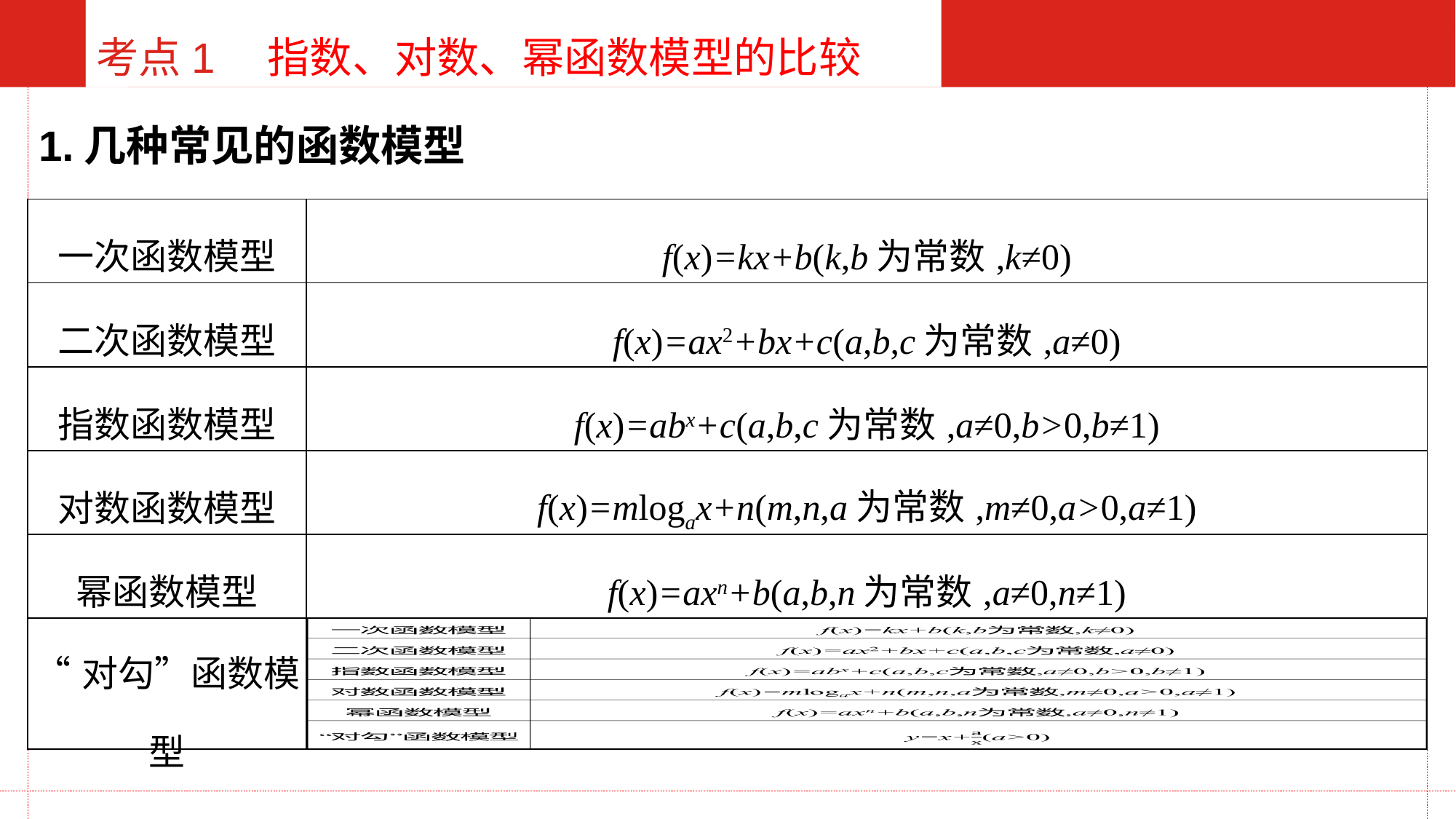

考点1　指数、对数、幂函数模型的比较

1.几种常见的函数模型
| 一次函数模型 | f(x)=kx+b(k,b为常数,k≠0) |
| --- | --- |
| 二次函数模型 | f(x)=ax2+bx+c(a,b,c为常数,a≠0) |
| 指数函数模型 | f(x)=abx+c(a,b,c为常数,a≠0,b>0,b≠1) |
| 对数函数模型 | f(x)=mlogax+n(m,n,a为常数,m≠0,a>0,a≠1) |
| 幂函数模型 | f(x)=axn+b(a,b,n为常数,a≠0,n≠1) |
| “对勾”函数模型 |  |